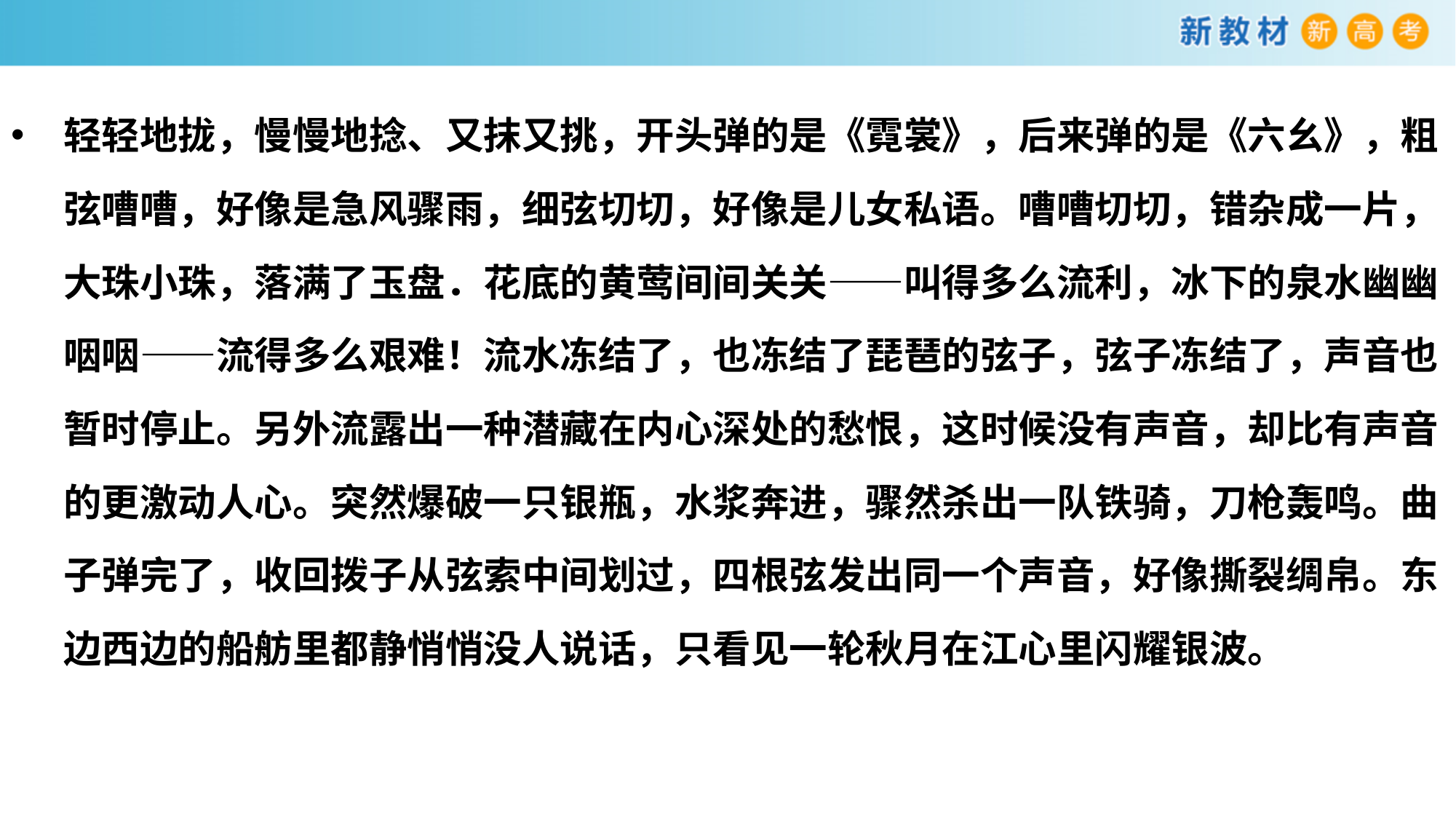

轻轻地拢，慢慢地捻、又抹又挑，开头弹的是《霓裳》，后来弹的是《六幺》，粗弦嘈嘈，好像是急风骤雨，细弦切切，好像是儿女私语。嘈嘈切切，错杂成一片，大珠小珠，落满了玉盘．花底的黄莺间间关关——叫得多么流利，冰下的泉水幽幽咽咽——流得多么艰难！流水冻结了，也冻结了琵琶的弦子，弦子冻结了，声音也暂时停止。另外流露出一种潜藏在内心深处的愁恨，这时候没有声音，却比有声音的更激动人心。突然爆破一只银瓶，水浆奔进，骤然杀出一队铁骑，刀枪轰鸣。曲子弹完了，收回拨子从弦索中间划过，四根弦发出同一个声音，好像撕裂绸帛。东边西边的船舫里都静悄悄没人说话，只看见一轮秋月在江心里闪耀银波。